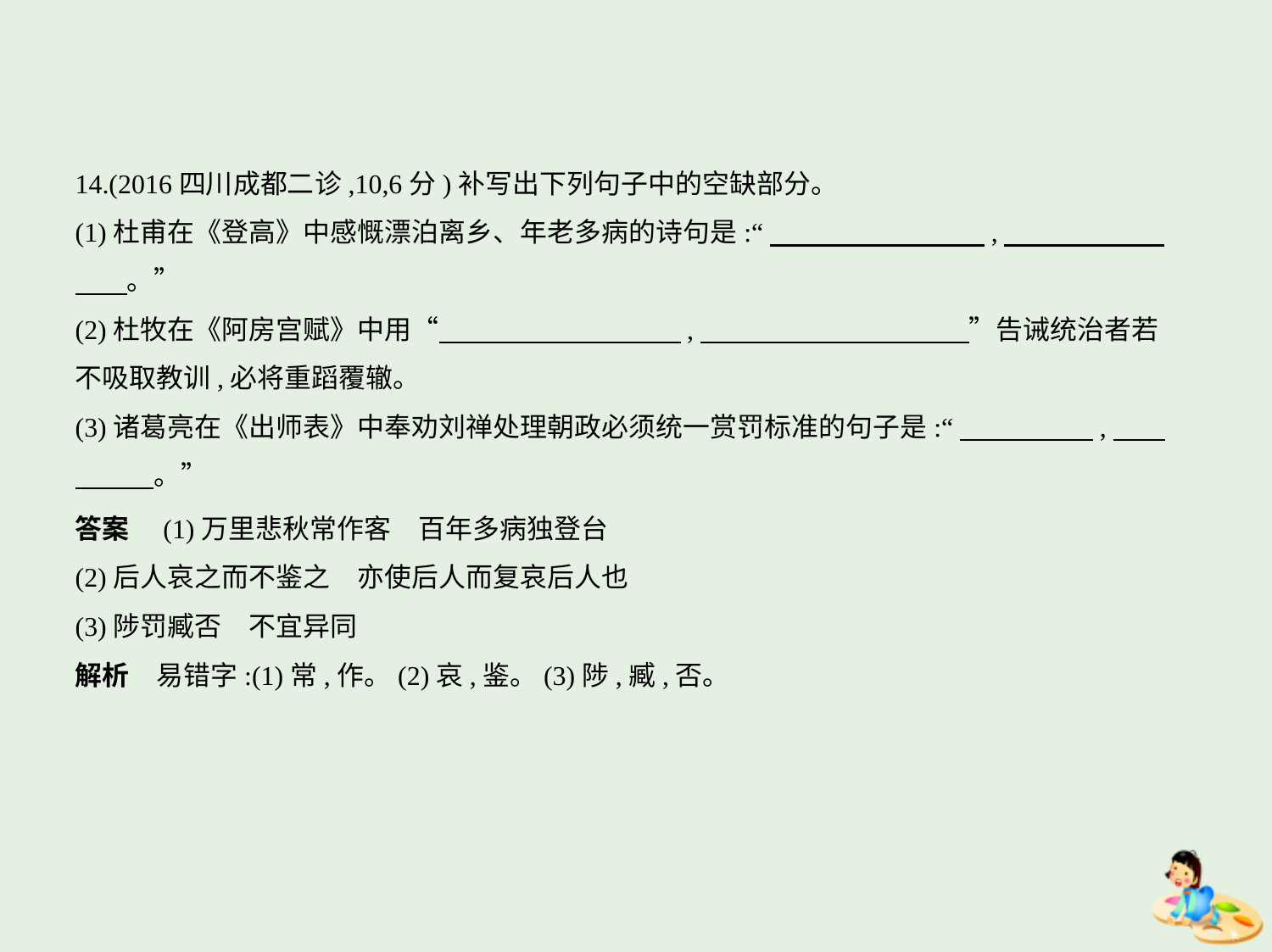

14.(2016四川成都二诊,10,6分)补写出下列句子中的空缺部分。
(1)杜甫在《登高》中感慨漂泊离乡、年老多病的诗句是:“　　　　　　　    ,　　　　　    
　    。”
(2)杜牧在《阿房宫赋》中用“　　　　　　　　    ,　　　　　　　　　    ”告诫统治者若
不吸取教训,必将重蹈覆辙。
(3)诸葛亮在《出师表》中奉劝刘禅处理朝政必须统一赏罚标准的句子是:“　　　　    ,　    
　　    。”
答案　(1)万里悲秋常作客　百年多病独登台
(2)后人哀之而不鉴之　亦使后人而复哀后人也
(3)陟罚臧否　不宜异同
解析　易错字:(1)常,作。(2)哀,鉴。(3)陟,臧,否。